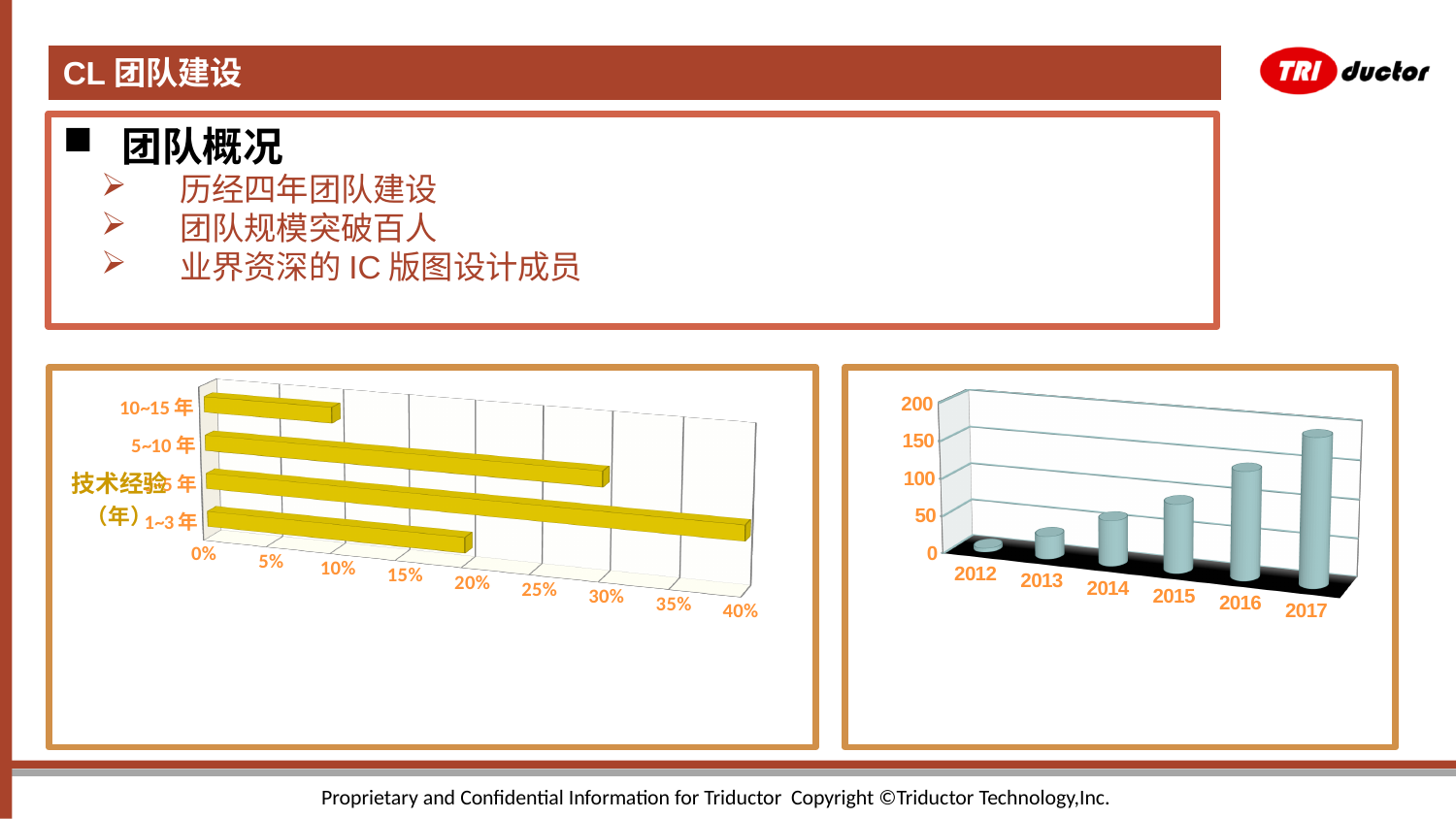

CL团队建设
#

  团队概况
     历经四年团队建设
     团队规模突破百人
     业界资深的IC版图设计成员

[unsupported chart]

[unsupported chart]

Proprietary and Confidential Information for Triductor  Copyright ©Triductor Technology,Inc.